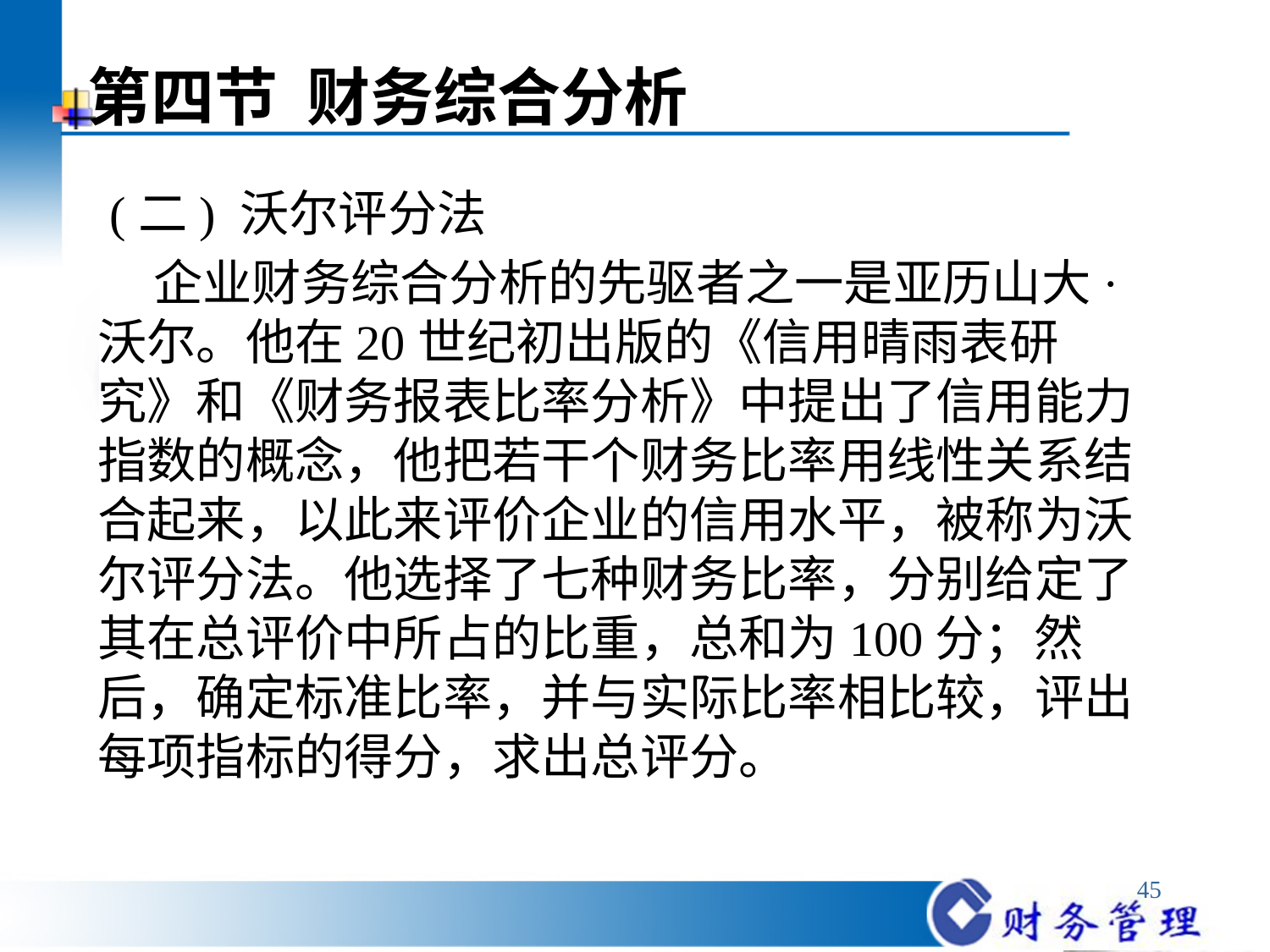

第四节  财务综合分析
 (二) 沃尔评分法
    企业财务综合分析的先驱者之一是亚历山大·沃尔。他在20世纪初出版的《信用晴雨表研究》和《财务报表比率分析》中提出了信用能力指数的概念，他把若干个财务比率用线性关系结合起来，以此来评价企业的信用水平，被称为沃尔评分法。他选择了七种财务比率，分别给定了其在总评价中所占的比重，总和为100分；然后，确定标准比率，并与实际比率相比较，评出每项指标的得分，求出总评分。

45